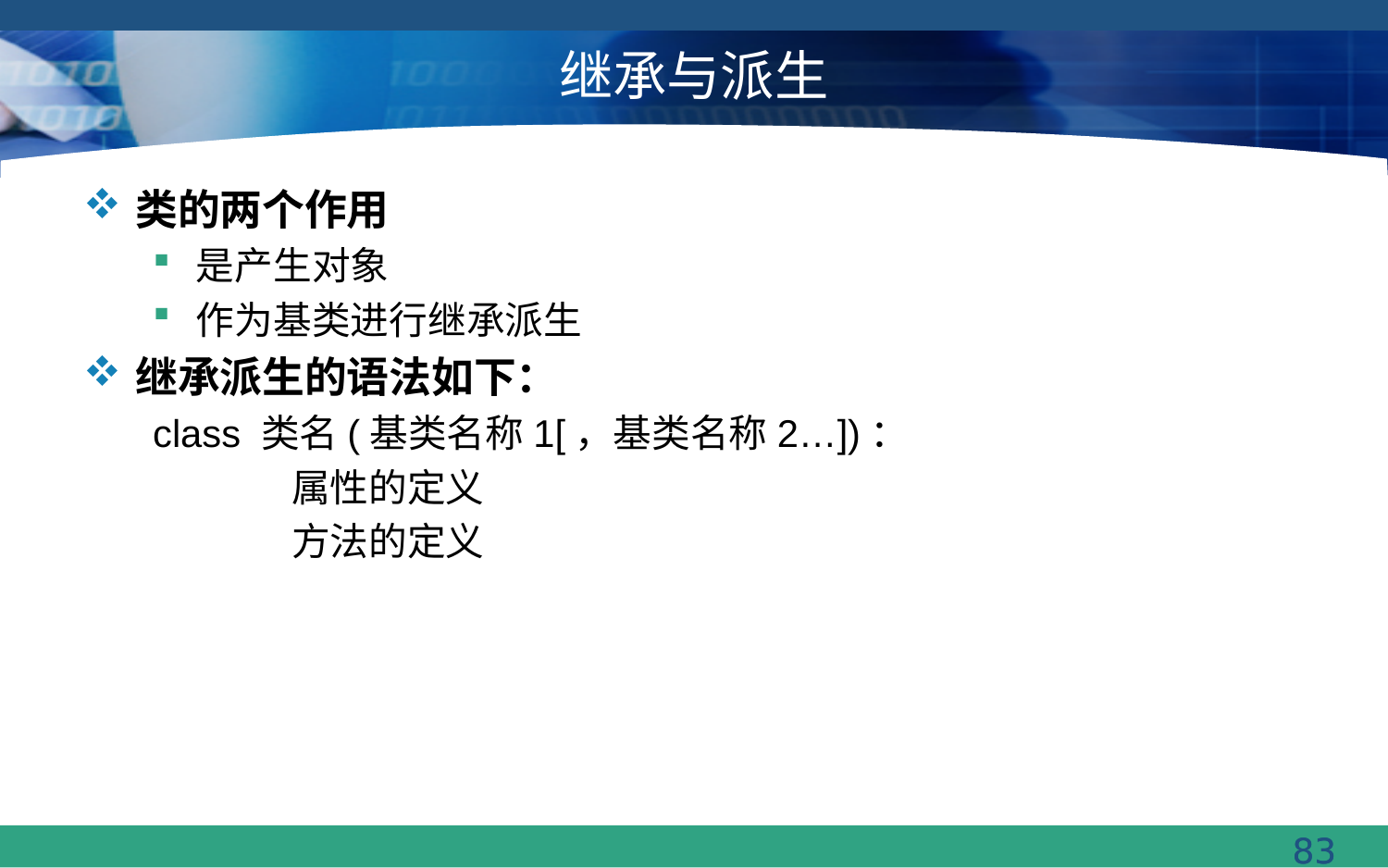

# 继承与派生
类的两个作用
是产生对象
作为基类进行继承派生
继承派生的语法如下：
class 类名(基类名称1[，基类名称2…])：
	属性的定义
	方法的定义